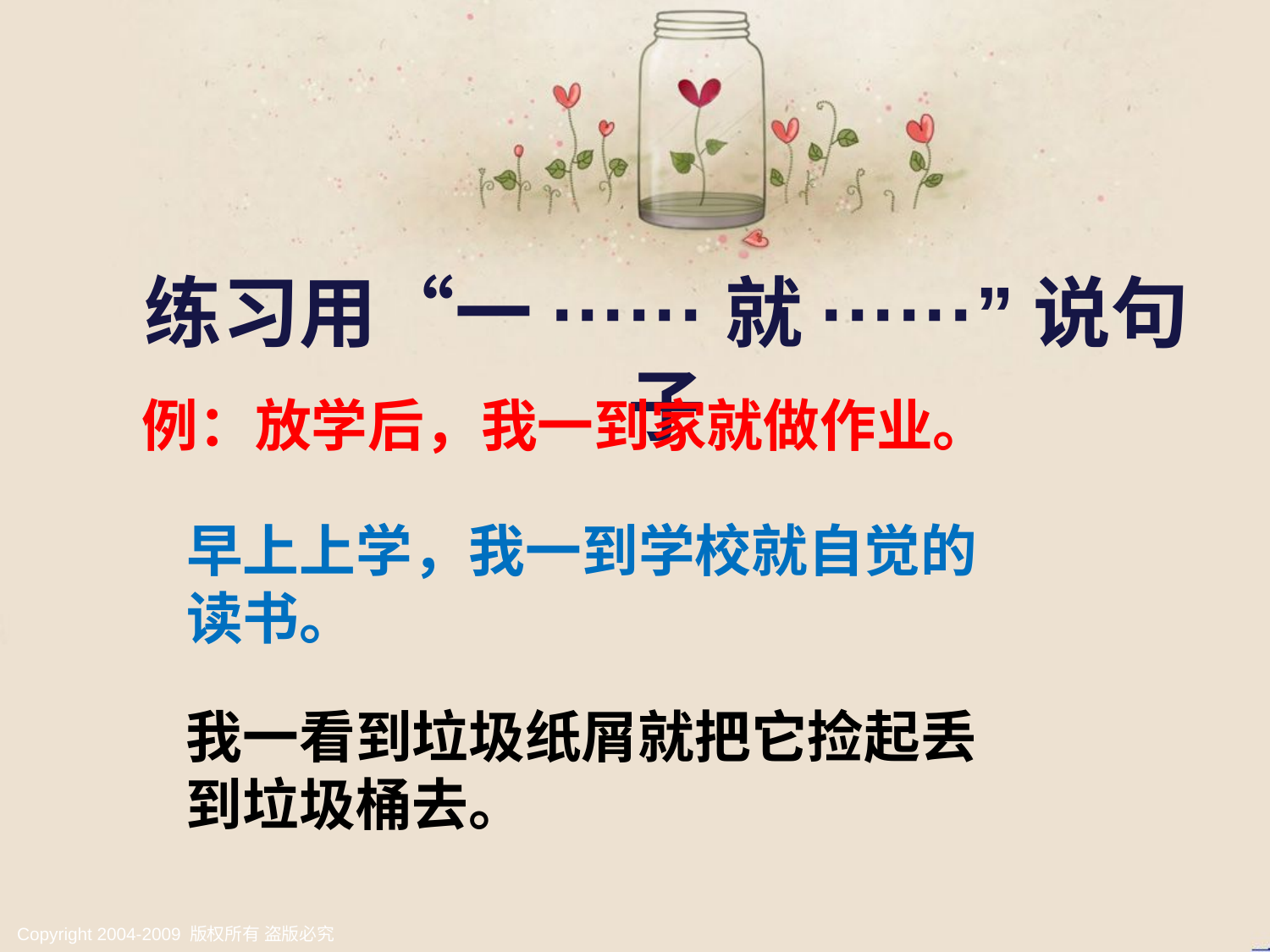

# 练习用“一······就······”说句子
例：放学后，我一到家就做作业。
早上上学，我一到学校就自觉的读书。
我一看到垃圾纸屑就把它捡起丢到垃圾桶去。